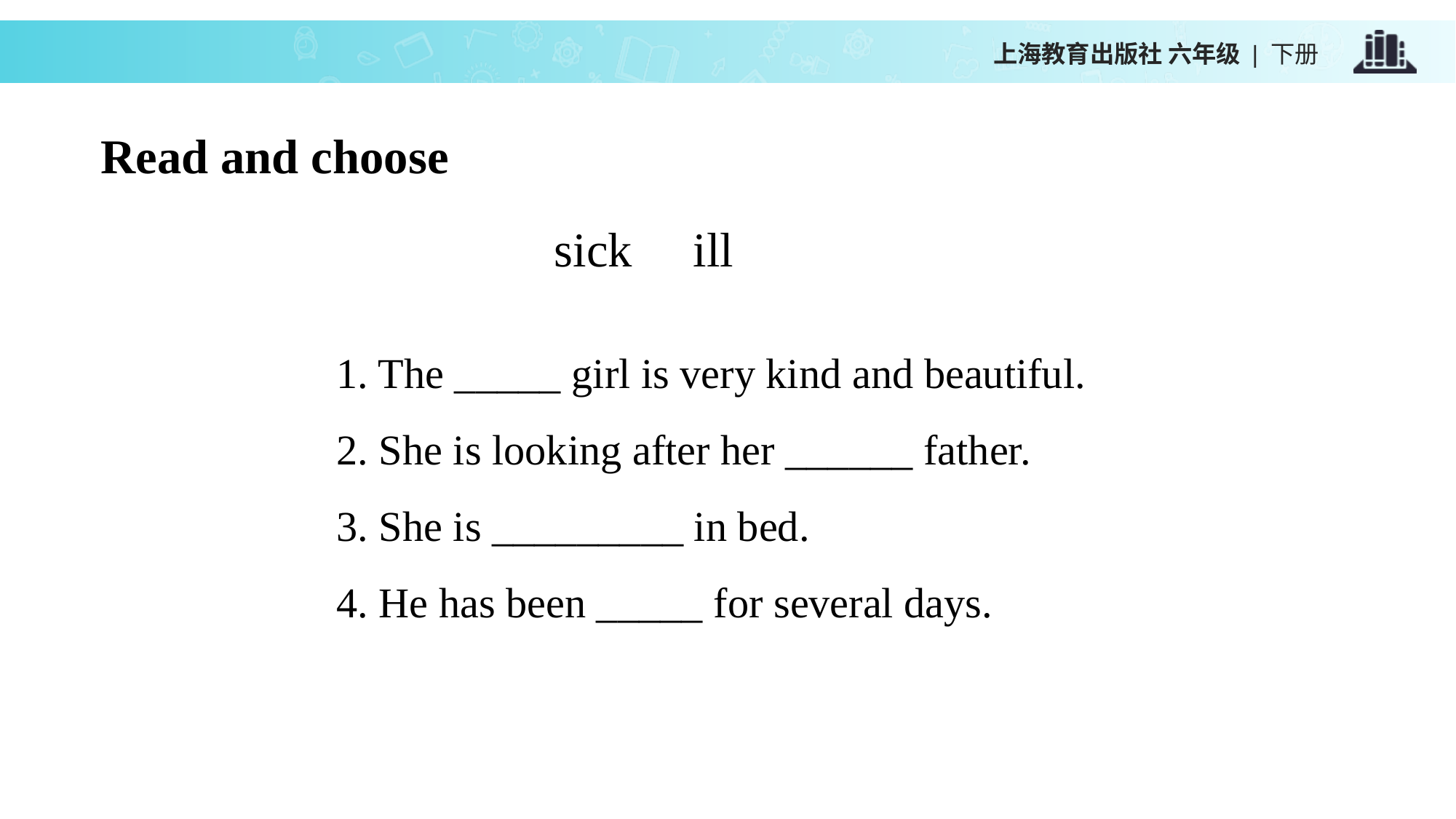

上海教育出版社 六年级 | 下册
Read and choose

sick     ill

1. The _____ girl is very kind and beautiful.
2. She is looking after her ______ father.
3. She is _________ in bed.
4. He has been _____ for several days.